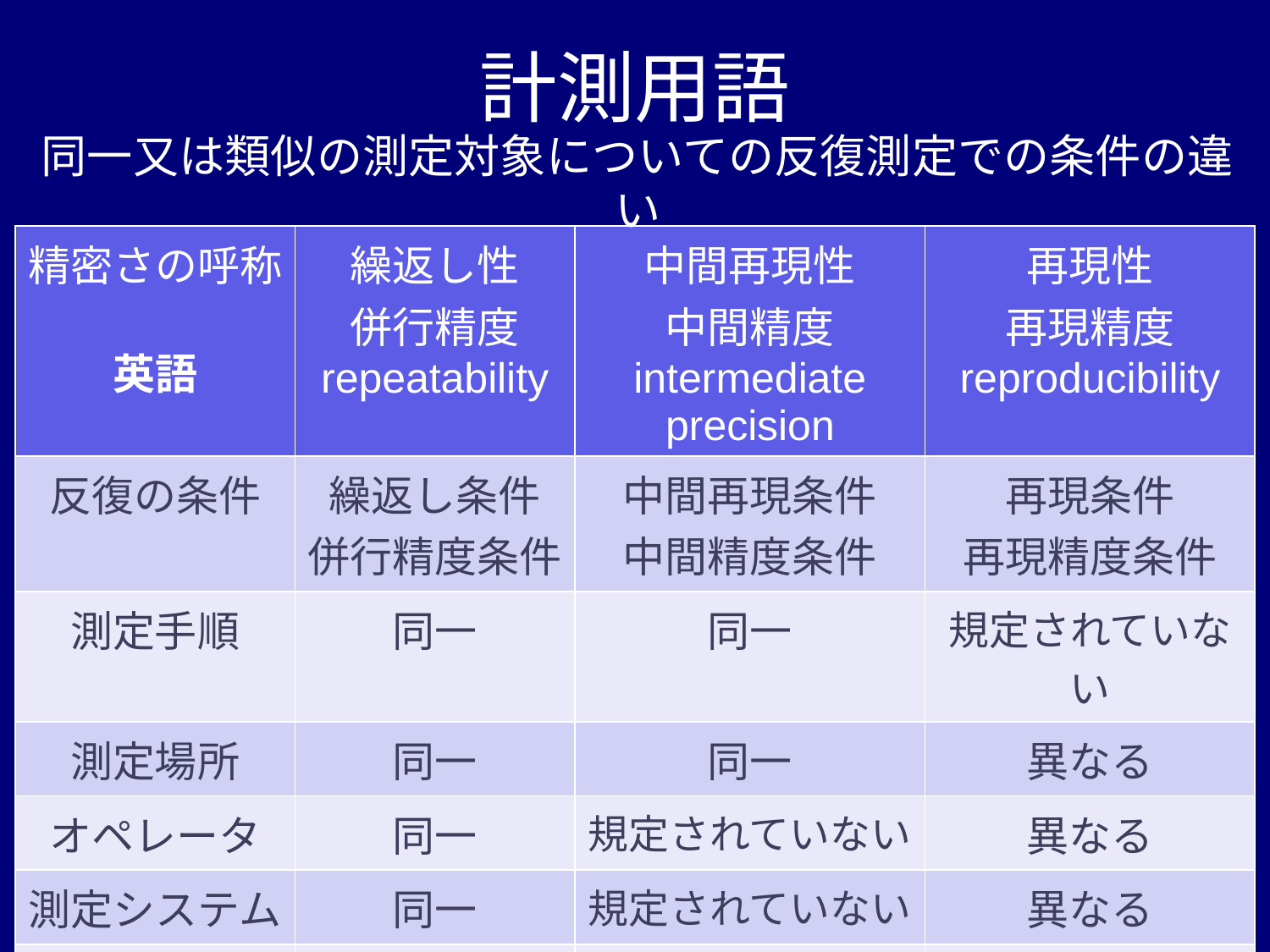

# 計測用語
同一又は類似の測定対象についての反復測定での条件の違い
| 精密さの呼称 英語 | 繰返し性 併行精度 repeatability | 中間再現性 中間精度 intermediate precision | 再現性 再現精度 reproducibility |
| --- | --- | --- | --- |
| 反復の条件 | 繰返し条件 併行精度条件 | 中間再現条件 中間精度条件 | 再現条件 再現精度条件 |
| 測定手順 | 同一 | 同一 | 規定されていない |
| 測定場所 | 同一 | 同一 | 異なる |
| オペレータ | 同一 | 規定されていない | 異なる |
| 測定システム | 同一 | 規定されていない | 異なる |
| 操作条件 | 同一 | 規定されていない | 規定されていない |
| 時間 | 短期間 | 長期間 | 規定されていない |